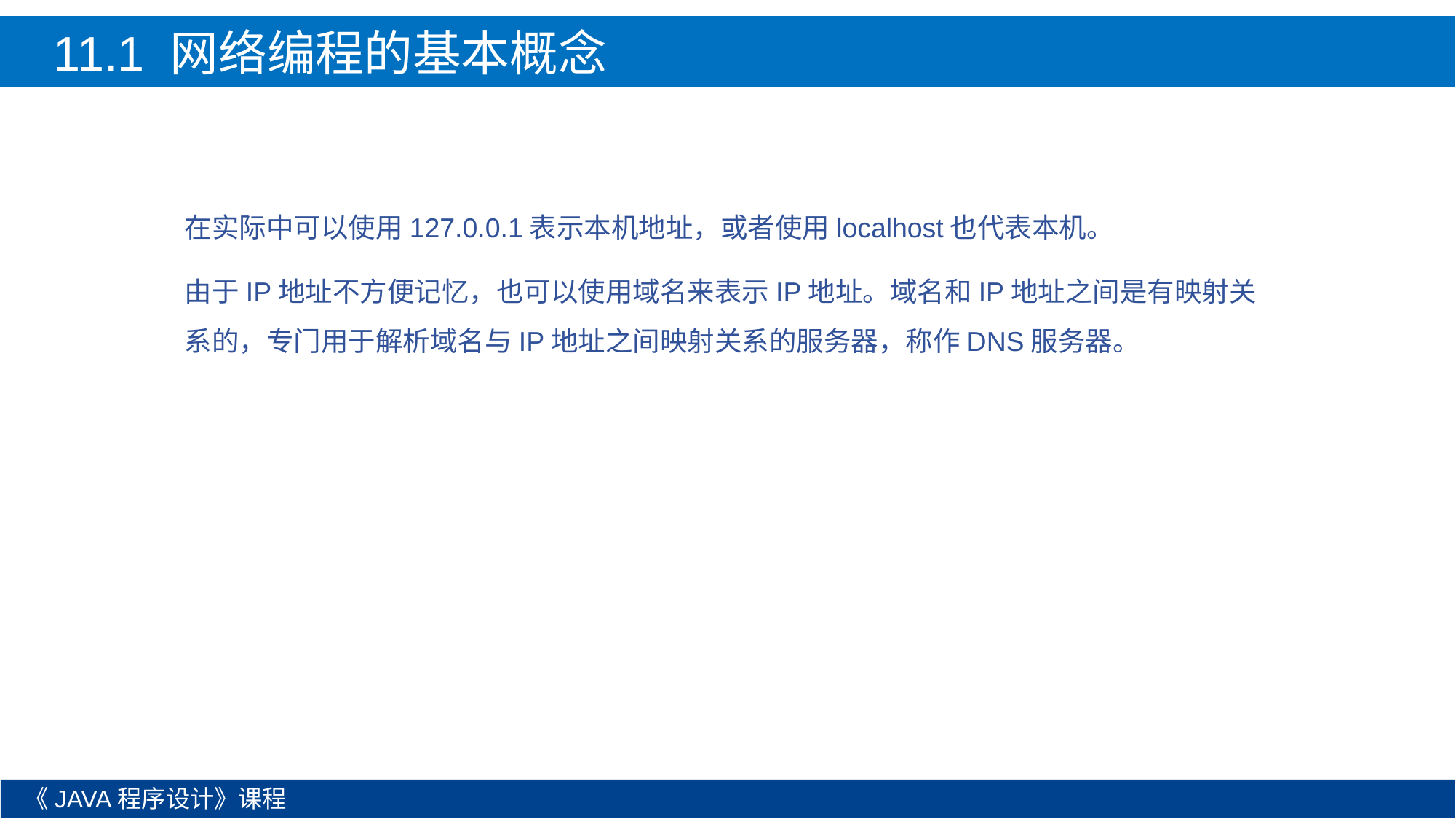

11.1 网络编程的基本概念
在实际中可以使用127.0.0.1表示本机地址，或者使用localhost也代表本机。
由于IP地址不方便记忆，也可以使用域名来表示IP地址。域名和IP地址之间是有映射关系的，专门用于解析域名与IP地址之间映射关系的服务器，称作DNS服务器。

《JAVA程序设计》课程